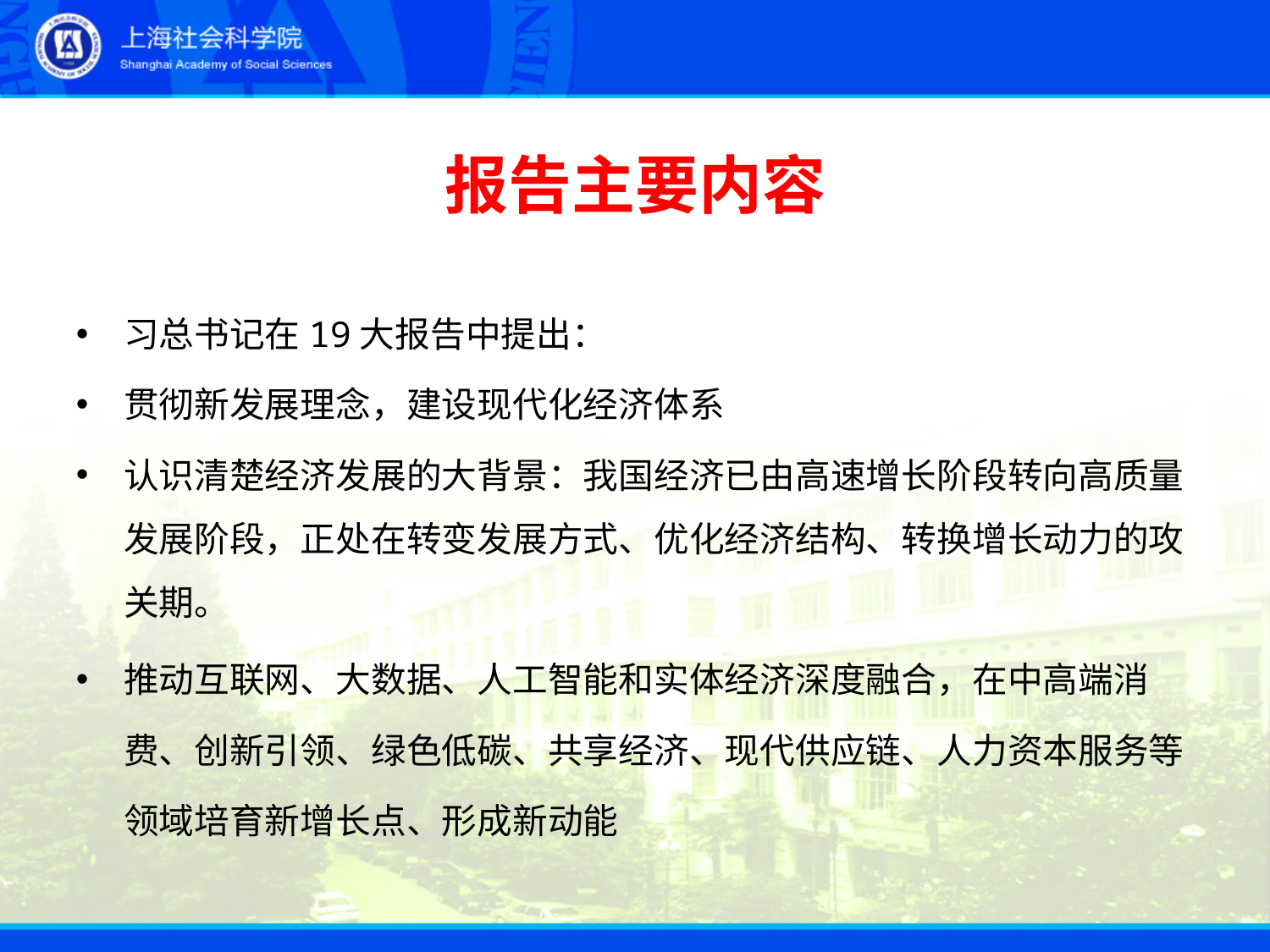

# 报告主要内容
习总书记在19大报告中提出：
贯彻新发展理念，建设现代化经济体系
认识清楚经济发展的大背景：我国经济已由高速增长阶段转向高质量发展阶段，正处在转变发展方式、优化经济结构、转换增长动力的攻关期。
推动互联网、大数据、人工智能和实体经济深度融合，在中高端消费、创新引领、绿色低碳、共享经济、现代供应链、人力资本服务等领域培育新增长点、形成新动能